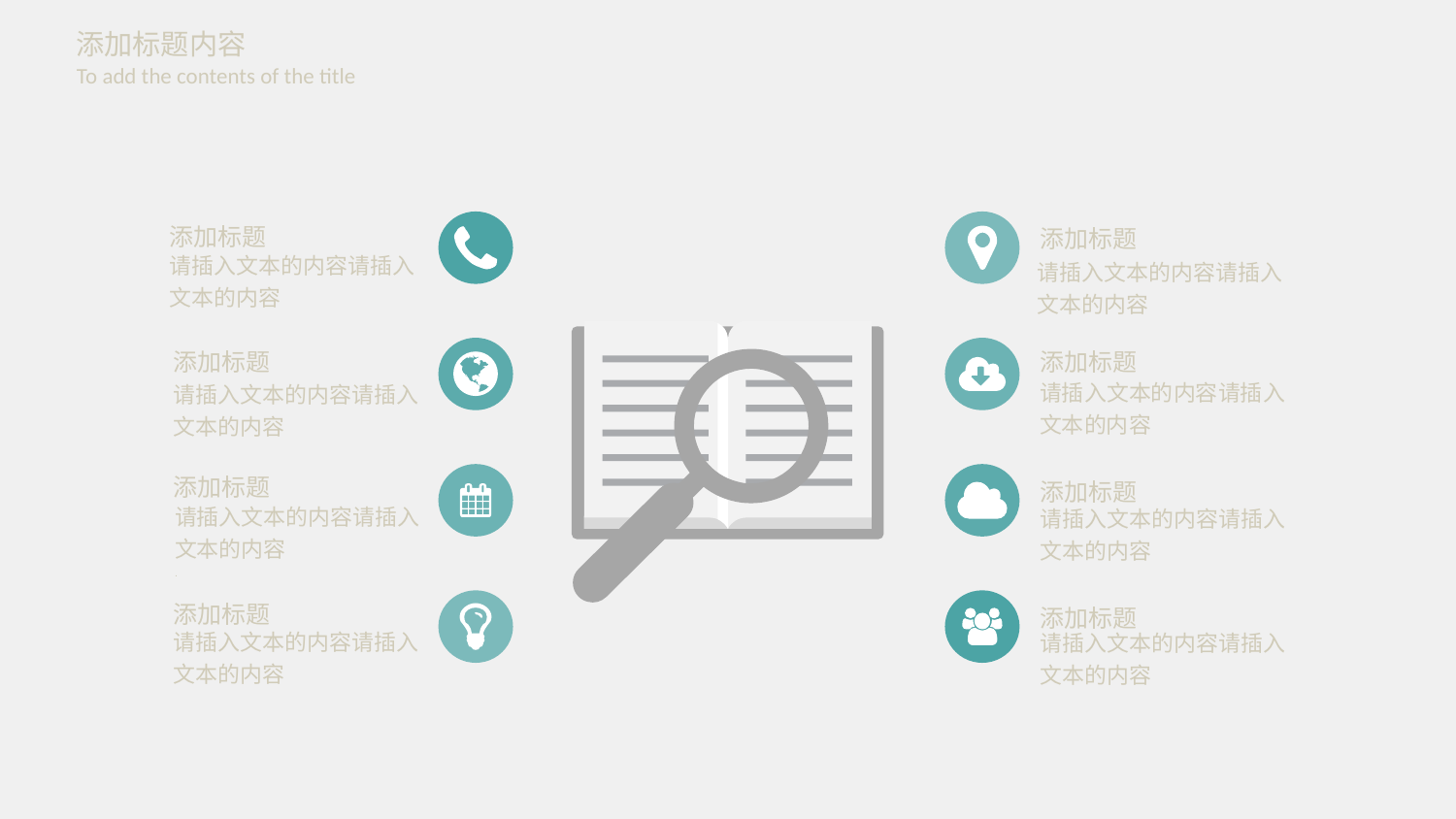

添加标题内容
To add the contents of the title
添加标题
请插入文本的内容请插入文本的内容
添加标题
请插入文本的内容请插入文本的内容

添加标题
请插入文本的内容请插入文本的内容
添加标题
请插入文本的内容请插入文本的内容

添加标题
请插入文本的内容请插入文本的内容
.
添加标题
请插入文本的内容请插入文本的内容

添加标题
请插入文本的内容请插入文本的内容
添加标题
请插入文本的内容请插入文本的内容